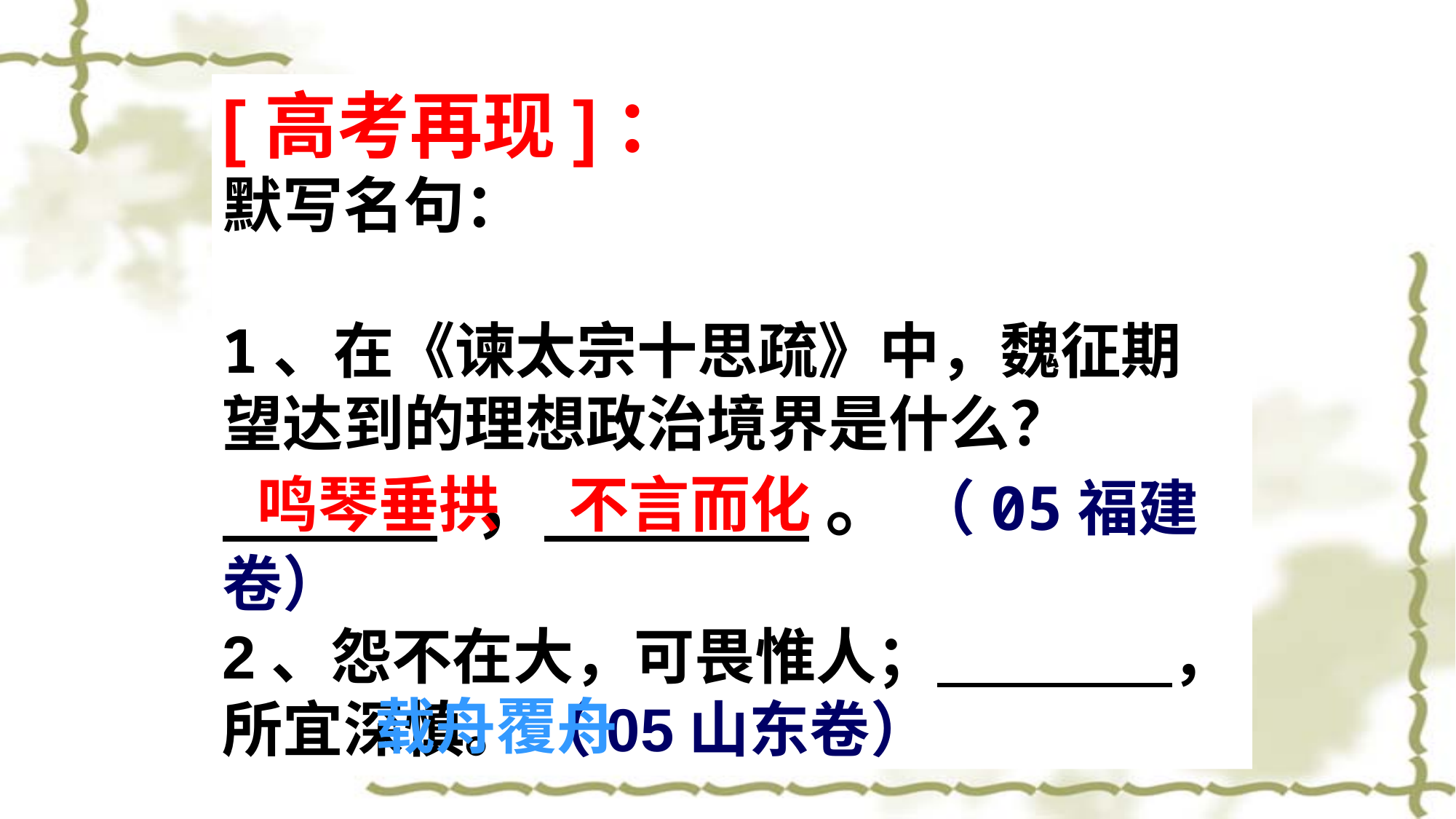

[高考再现]：
默写名句：

1、在《谏太宗十思疏》中，魏征期望达到的理想政治境界是什么？
              ，                 。 （05福建卷）
2、怨不在大，可畏惟人；                 ，所宜深慎。 （05山东卷）
鸣琴垂拱     不言而化
载舟覆舟